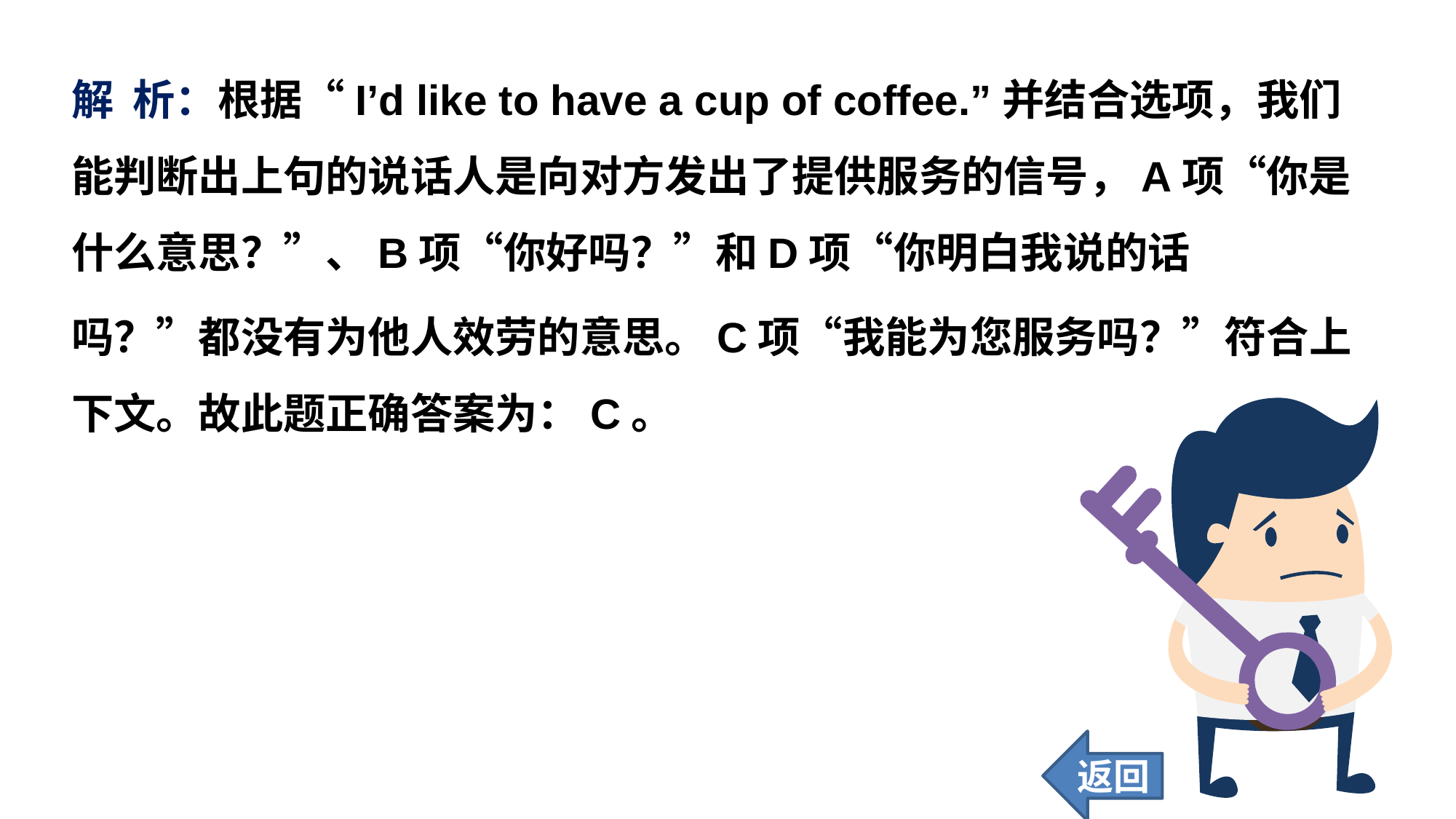

解  析：根据“I’d like to have a cup of coffee.”并结合选项，我们能判断出上句的说话人是向对方发出了提供服务的信号，A项“你是什么意思？”、B项“你好吗？”和D项“你明白我说的话
吗？”都没有为他人效劳的意思。C项“我能为您服务吗？”符合上下文。故此题正确答案为：C。

返回
111